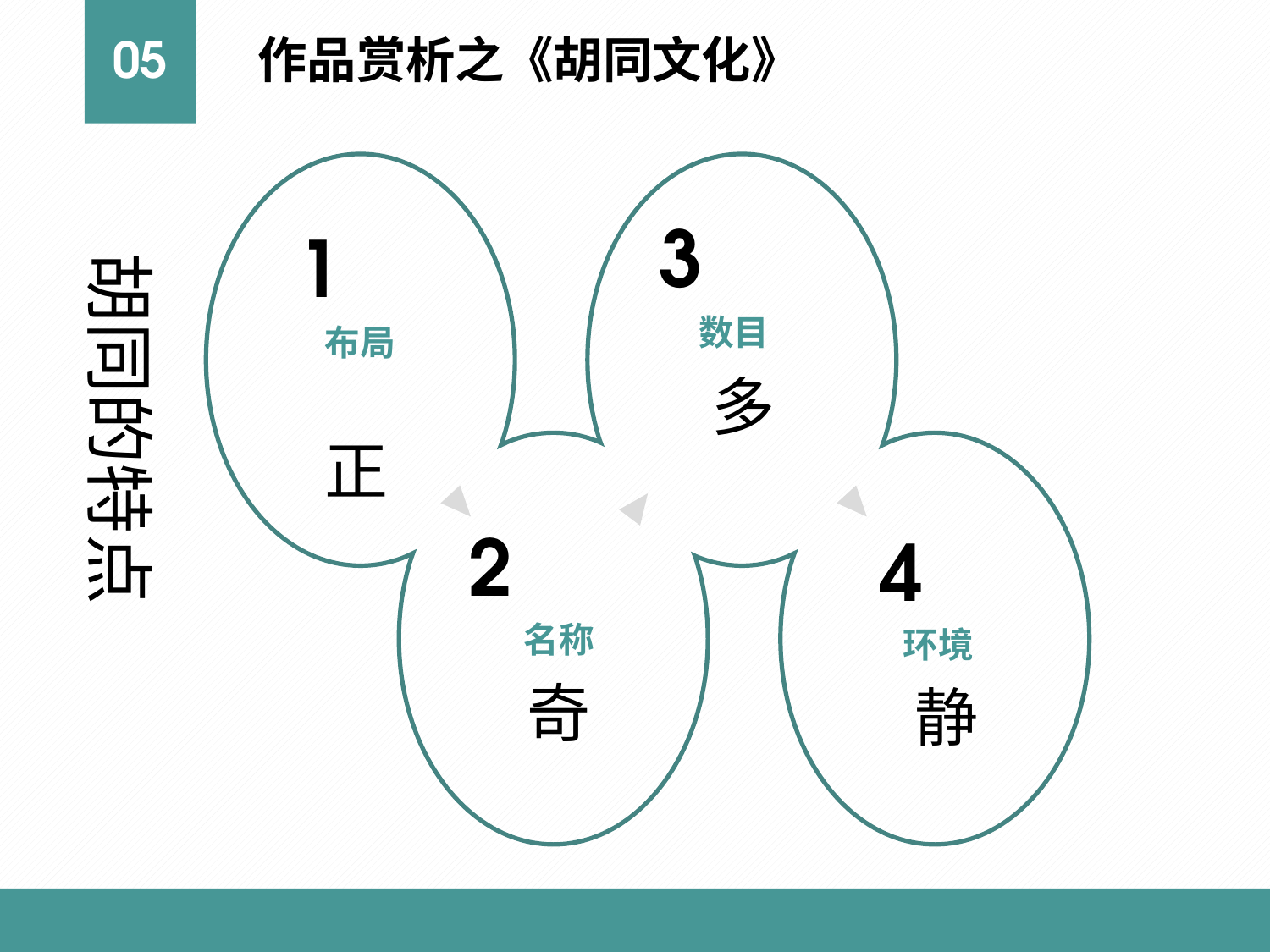

05
作品赏析之《胡同文化》

3
 1
胡同的特点
数目
布局
多
正

2
 4
名称
环境
奇
静